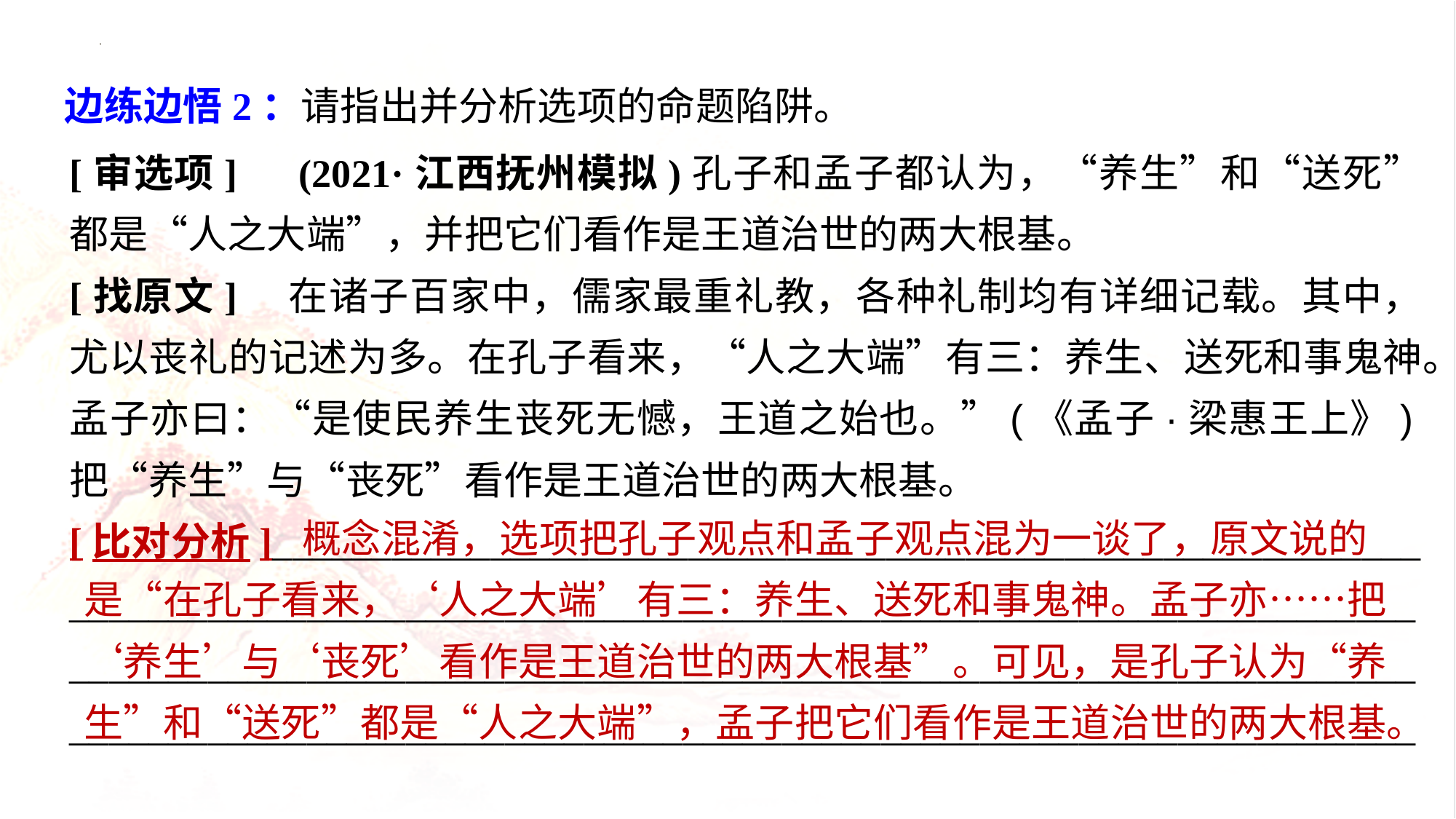

边练边悟2：请指出并分析选项的命题陷阱。
[审选项]　(2021·江西抚州模拟)孔子和孟子都认为，“养生”和“送死”都是“人之大端”，并把它们看作是王道治世的两大根基。
[找原文]　在诸子百家中，儒家最重礼教，各种礼制均有详细记载。其中，尤以丧礼的记述为多。在孔子看来，“人之大端”有三：养生、送死和事鬼神。孟子亦曰：“是使民养生丧死无憾，王道之始也。”(《孟子·梁惠王上》)把“养生”与“丧死”看作是王道治世的两大根基。
[比对分析]__________________________________________________________
____________________________________________________________________________________________________________________________________________________________________________________________________________
		概念混淆，选项把孔子观点和孟子观点混为一谈了，原文说的是“在孔子看来，‘人之大端’有三：养生、送死和事鬼神。孟子亦……把‘养生’与‘丧死’看作是王道治世的两大根基”。可见，是孔子认为“养生”和“送死”都是“人之大端”，孟子把它们看作是王道治世的两大根基。